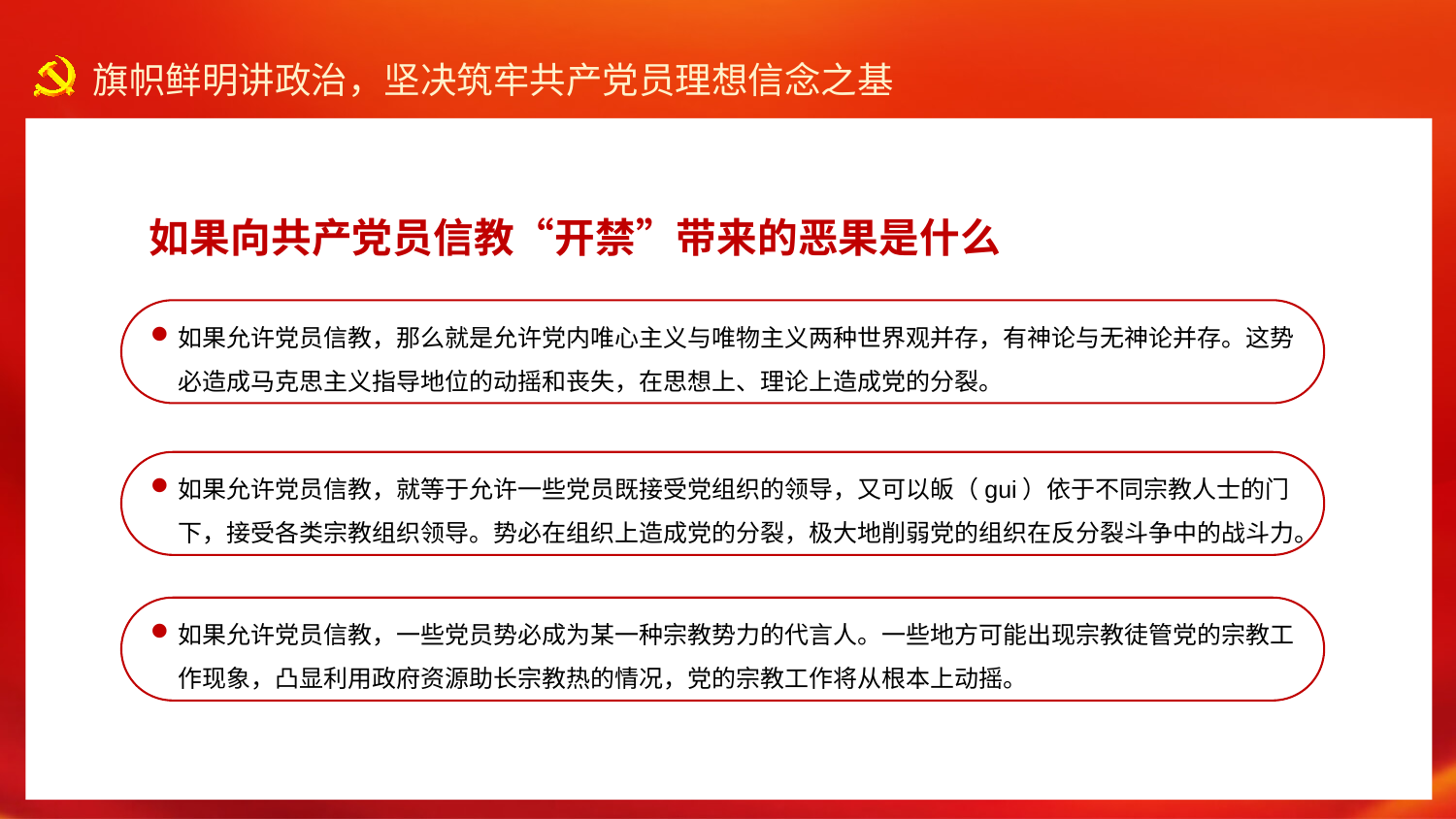

如果向共产党员信教“开禁”带来的恶果是什么
如果允许党员信教，那么就是允许党内唯心主义与唯物主义两种世界观并存，有神论与无神论并存。这势必造成马克思主义指导地位的动摇和丧失，在思想上、理论上造成党的分裂。
如果允许党员信教，就等于允许一些党员既接受党组织的领导，又可以皈（gui）依于不同宗教人士的门下，接受各类宗教组织领导。势必在组织上造成党的分裂，极大地削弱党的组织在反分裂斗争中的战斗力。
如果允许党员信教，一些党员势必成为某一种宗教势力的代言人。一些地方可能出现宗教徒管党的宗教工作现象，凸显利用政府资源助长宗教热的情况，党的宗教工作将从根本上动摇。